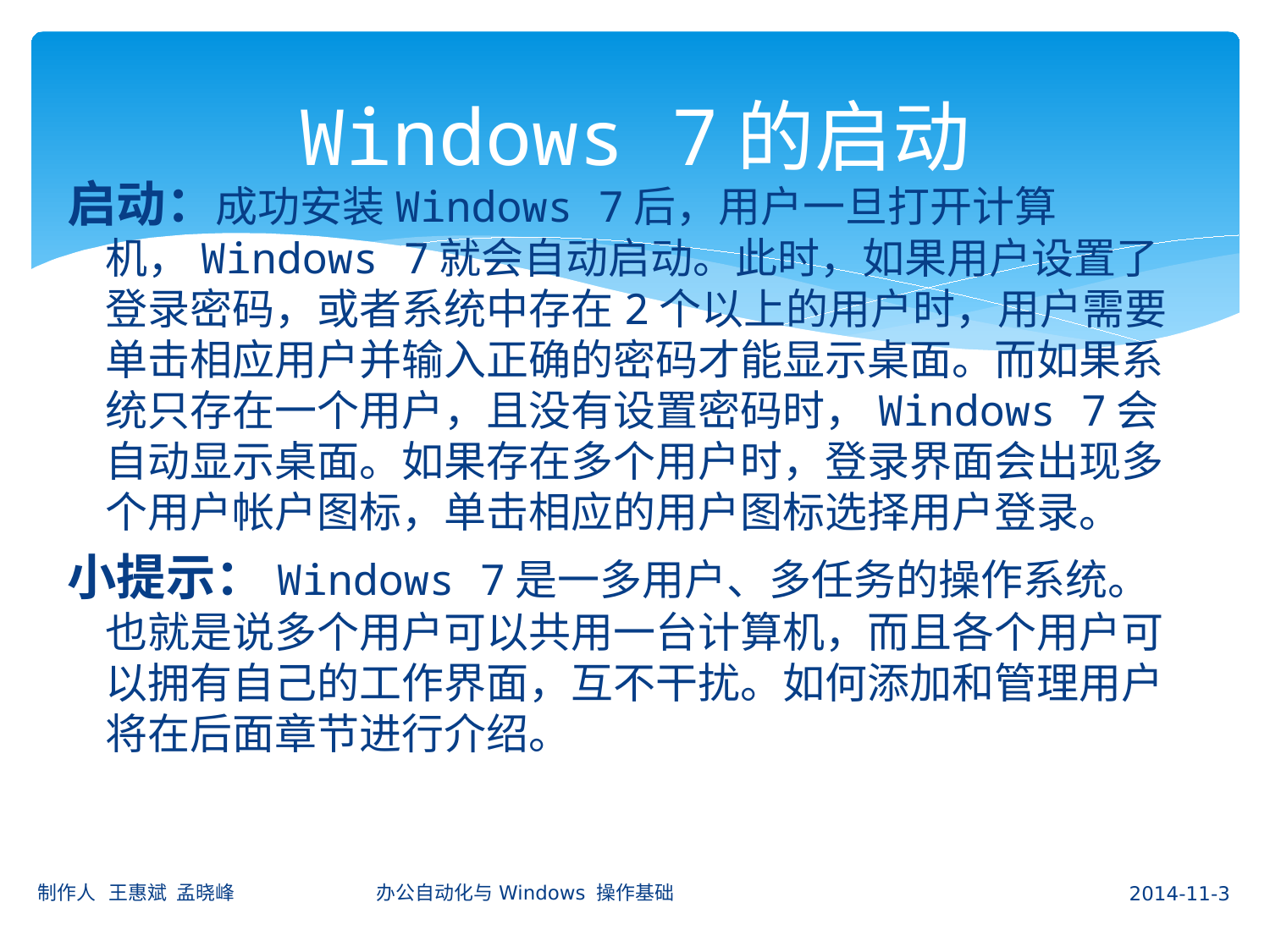

# Windows 7的启动
启动：成功安装Windows 7后，用户一旦打开计算机，Windows 7就会自动启动。此时，如果用户设置了登录密码，或者系统中存在2个以上的用户时，用户需要单击相应用户并输入正确的密码才能显示桌面。而如果系统只存在一个用户，且没有设置密码时，Windows 7会自动显示桌面。如果存在多个用户时，登录界面会出现多个用户帐户图标，单击相应的用户图标选择用户登录。
小提示：Windows 7是一多用户、多任务的操作系统。也就是说多个用户可以共用一台计算机，而且各个用户可以拥有自己的工作界面，互不干扰。如何添加和管理用户将在后面章节进行介绍。

制作人   王惠斌  孟晓峰                                办公自动化与Windows 操作基础
2014-11-3